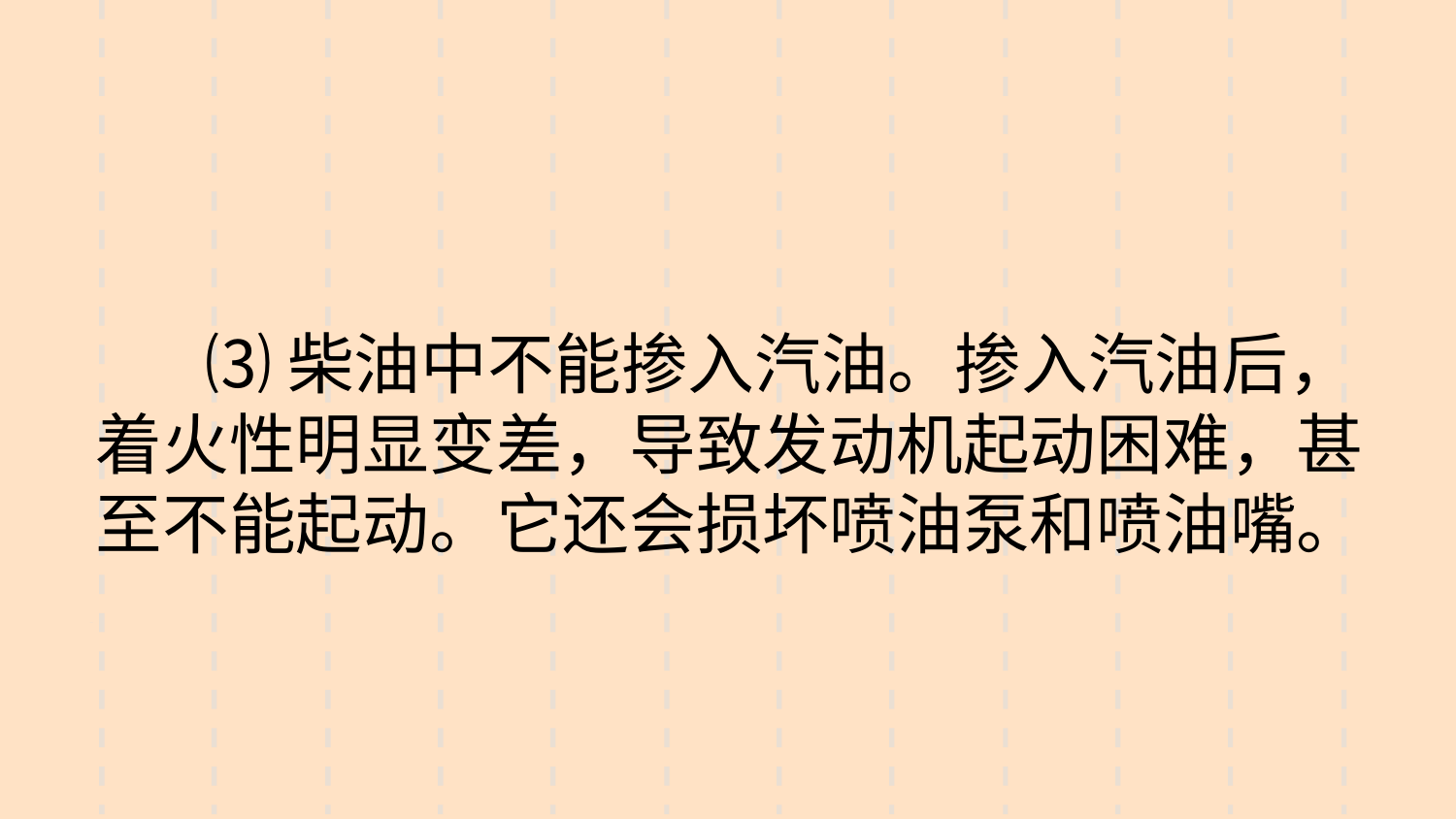

⑶柴油中不能掺入汽油。掺入汽油后，着火性明显变差，导致发动机起动困难，甚至不能起动。它还会损坏喷油泵和喷油嘴。